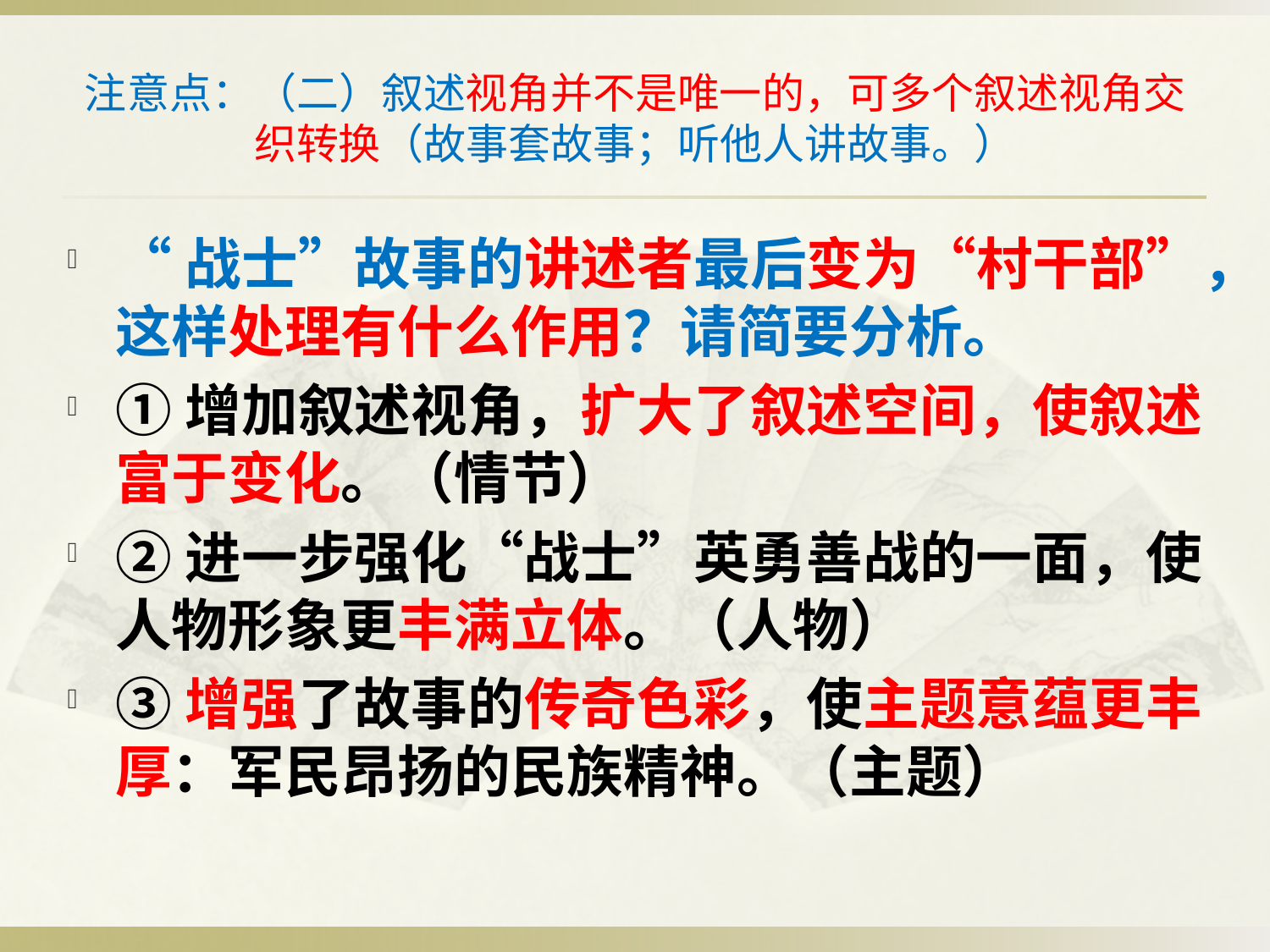

# 注意点：（二）叙述视角并不是唯一的，可多个叙述视角交织转换（故事套故事；听他人讲故事。）
“战士”故事的讲述者最后变为“村干部”，这样处理有什么作用？请简要分析。
①增加叙述视角，扩大了叙述空间，使叙述富于变化。（情节）
②进一步强化“战士”英勇善战的一面，使人物形象更丰满立体。（人物）
③增强了故事的传奇色彩，使主题意蕴更丰厚：军民昂扬的民族精神。（主题）